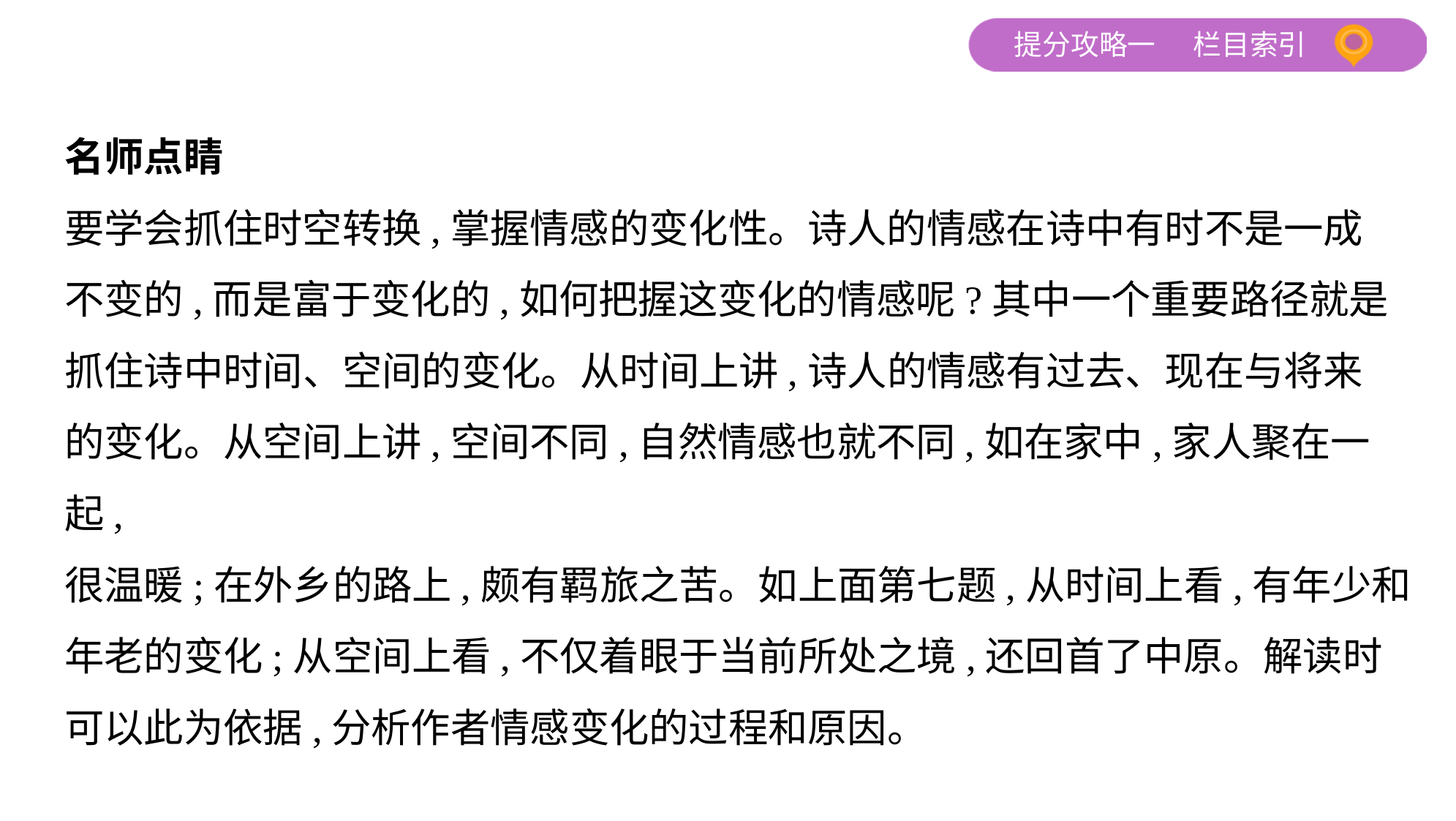

名师点睛
要学会抓住时空转换,掌握情感的变化性。诗人的情感在诗中有时不是一成
不变的,而是富于变化的,如何把握这变化的情感呢?其中一个重要路径就是
抓住诗中时间、空间的变化。从时间上讲,诗人的情感有过去、现在与将来
的变化。从空间上讲,空间不同,自然情感也就不同,如在家中,家人聚在一起,
很温暖;在外乡的路上,颇有羁旅之苦。如上面第七题,从时间上看,有年少和
年老的变化;从空间上看,不仅着眼于当前所处之境,还回首了中原。解读时
可以此为依据,分析作者情感变化的过程和原因。